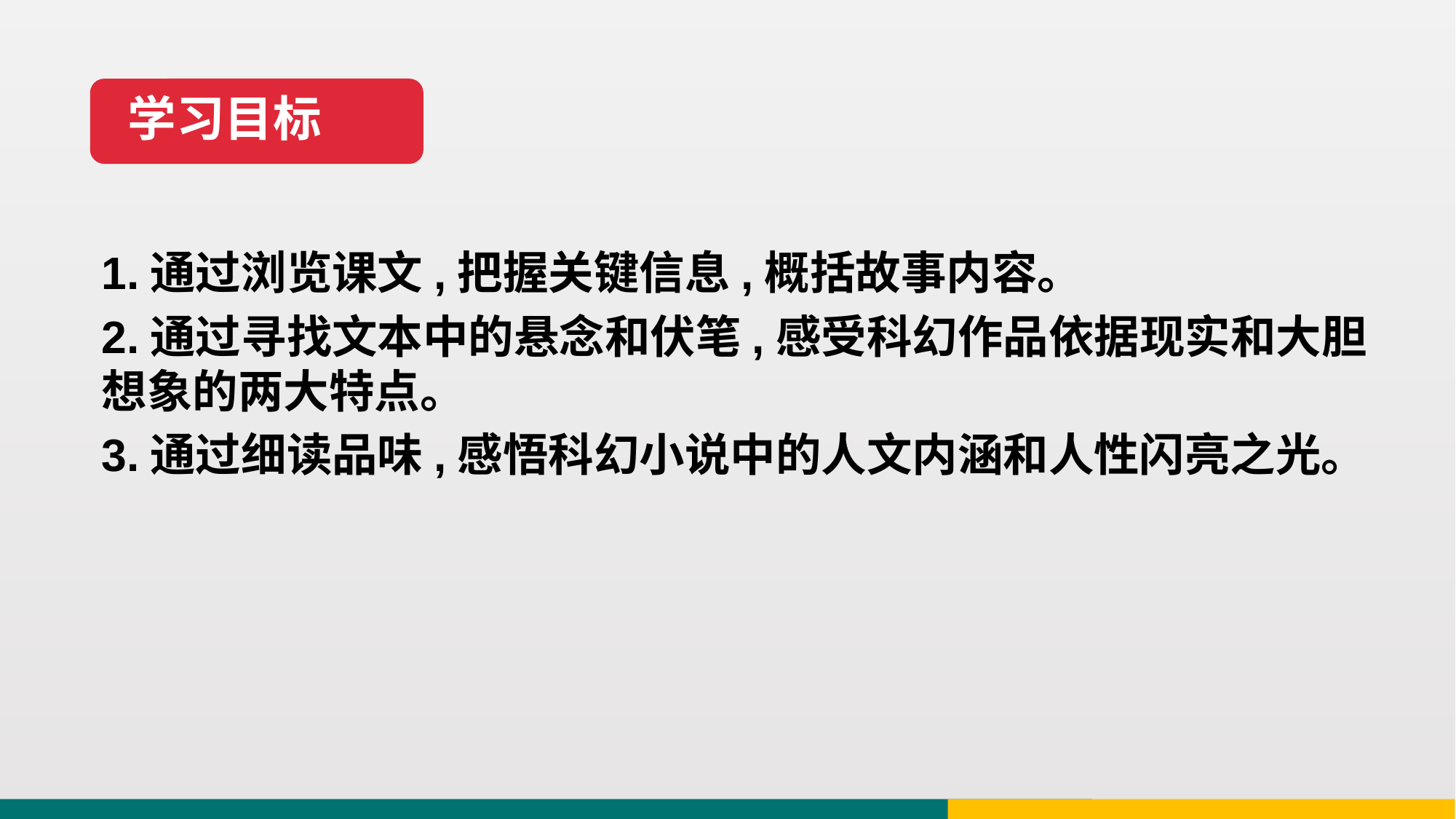

学习目标
1.通过浏览课文,把握关键信息,概括故事内容。
2.通过寻找文本中的悬念和伏笔,感受科幻作品依据现实和大胆想象的两大特点。
3.通过细读品味,感悟科幻小说中的人文内涵和人性闪亮之光。